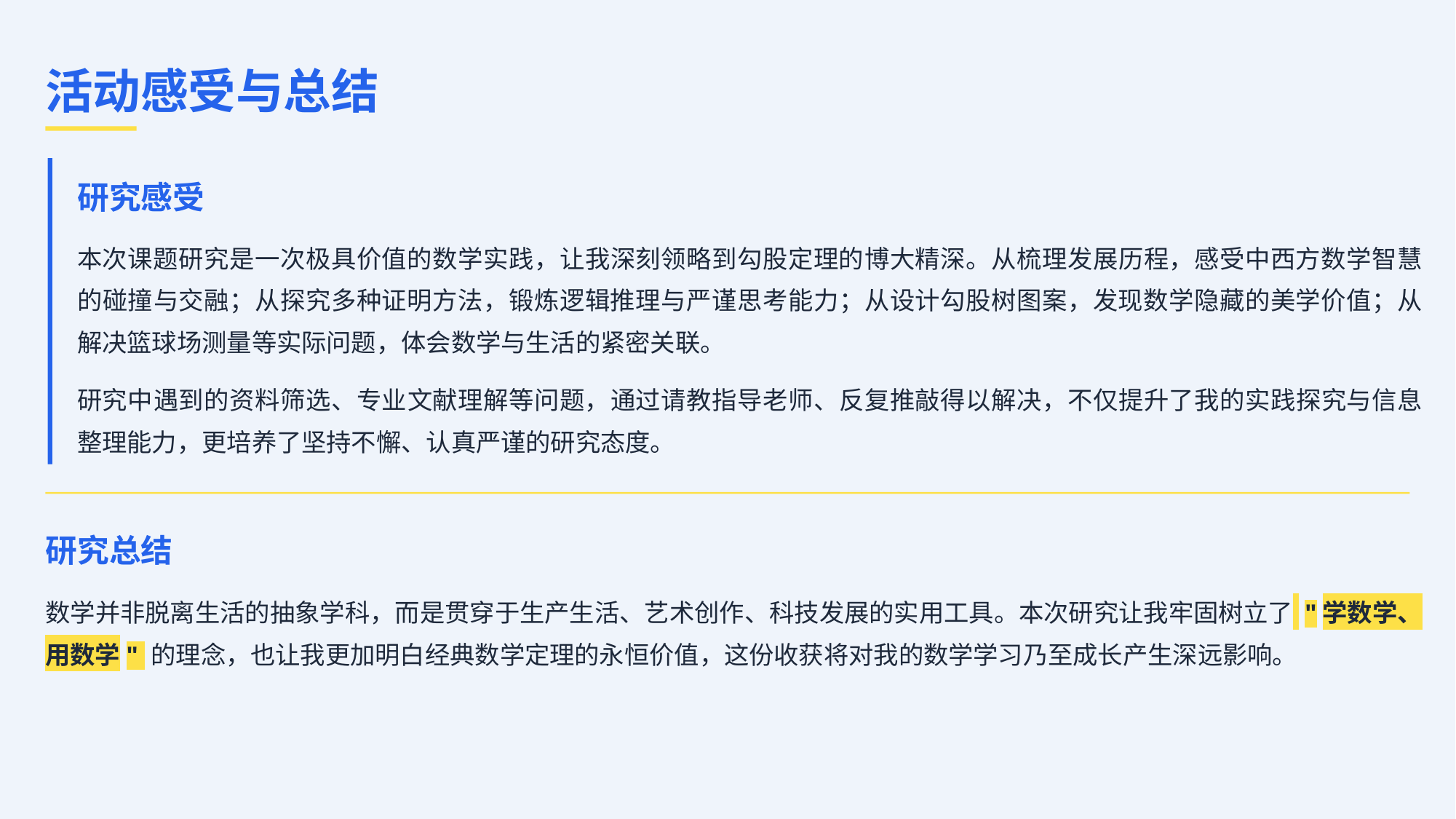

活动感受与总结

研究感受
本次课题研究是一次极具价值的数学实践，让我深刻领略到勾股定理的博大精深。从梳理发展历程，感受中西方数学智慧的碰撞与交融；从探究多种证明方法，锻炼逻辑推理与严谨思考能力；从设计勾股树图案，发现数学隐藏的美学价值；从解决篮球场测量等实际问题，体会数学与生活的紧密关联。
研究中遇到的资料筛选、专业文献理解等问题，通过请教指导老师、反复推敲得以解决，不仅提升了我的实践探究与信息整理能力，更培养了坚持不懈、认真严谨的研究态度。

研究总结
数学并非脱离生活的抽象学科，而是贯穿于生产生活、艺术创作、科技发展的实用工具。本次研究让我牢固树立了 "学数学、用数学" 的理念，也让我更加明白经典数学定理的永恒价值，这份收获将对我的数学学习乃至成长产生深远影响。